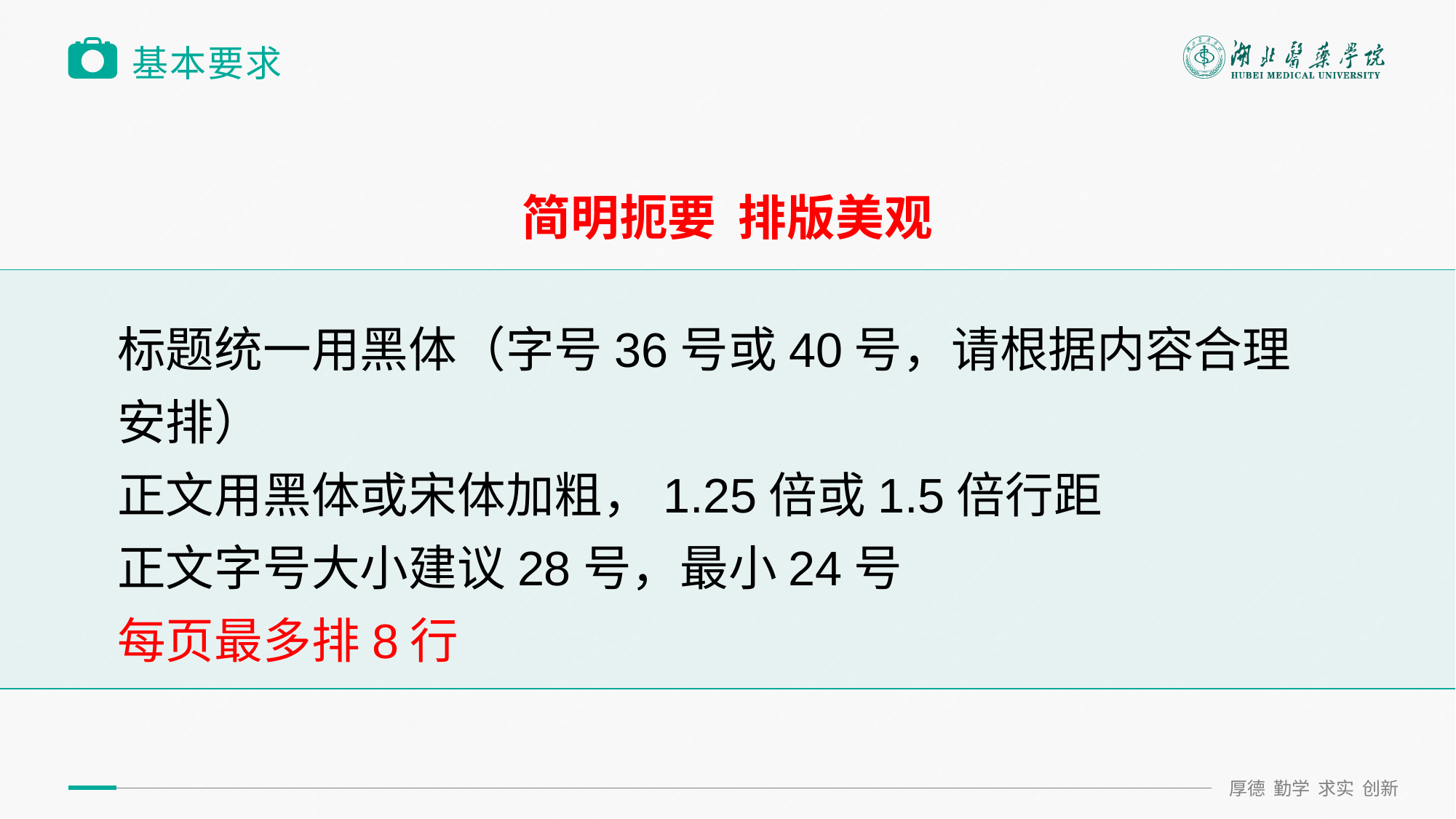

# 基本要求
简明扼要  排版美观

标题统一用黑体（字号36号或40号，请根据内容合理安排）
正文用黑体或宋体加粗，1.25倍或1.5倍行距
正文字号大小建议28号，最小24号
每页最多排8行